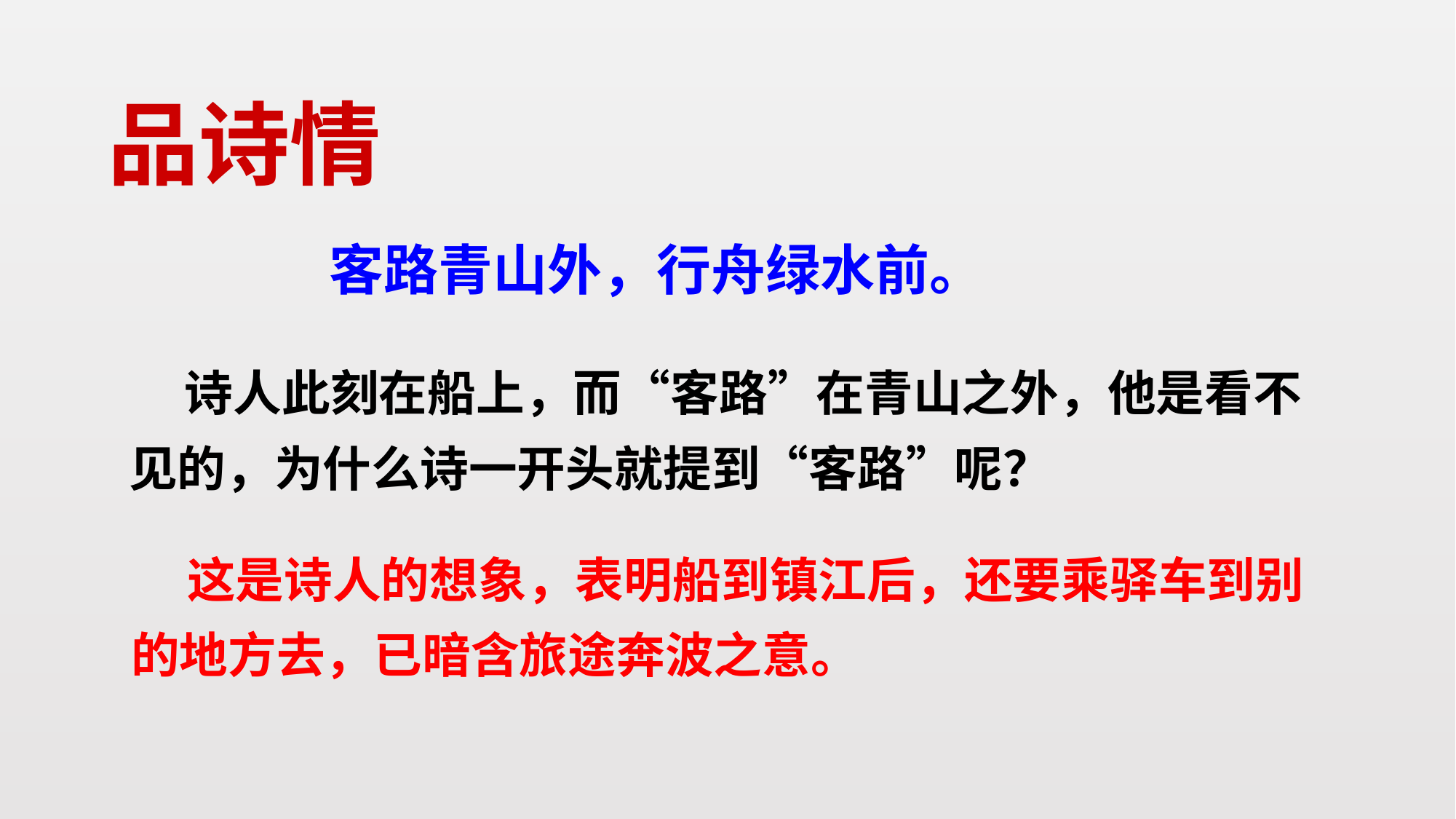

品诗情
客路青山外，行舟绿水前。
    诗人此刻在船上，而“客路”在青山之外，他是看不见的，为什么诗一开头就提到“客路”呢？
    这是诗人的想象，表明船到镇江后，还要乘驿车到别的地方去，已暗含旅途奔波之意。